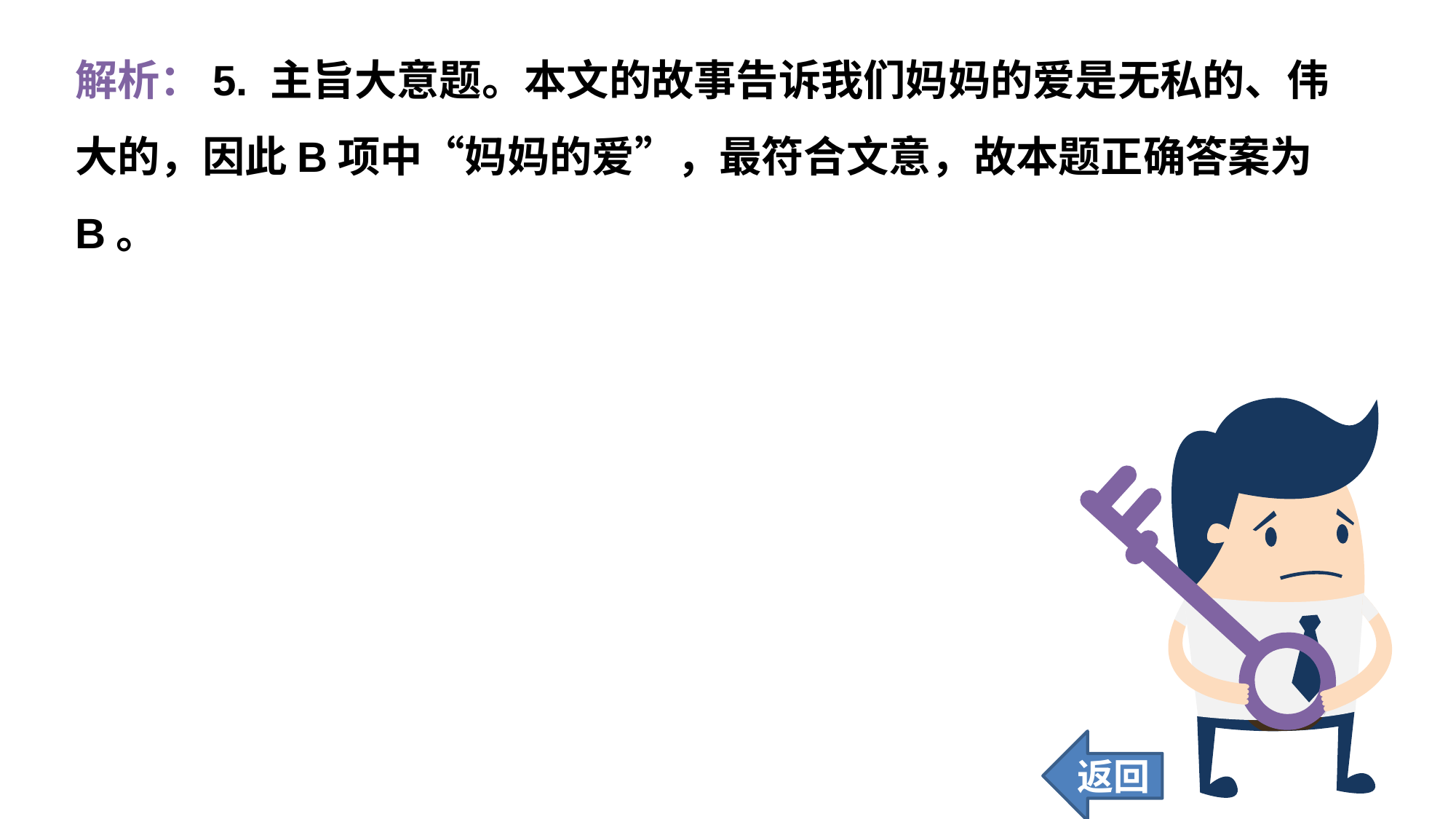

解析：5. 主旨大意题。本文的故事告诉我们妈妈的爱是无私的、伟大的，因此B项中“妈妈的爱”，最符合文意，故本题正确答案为B。

返回
72